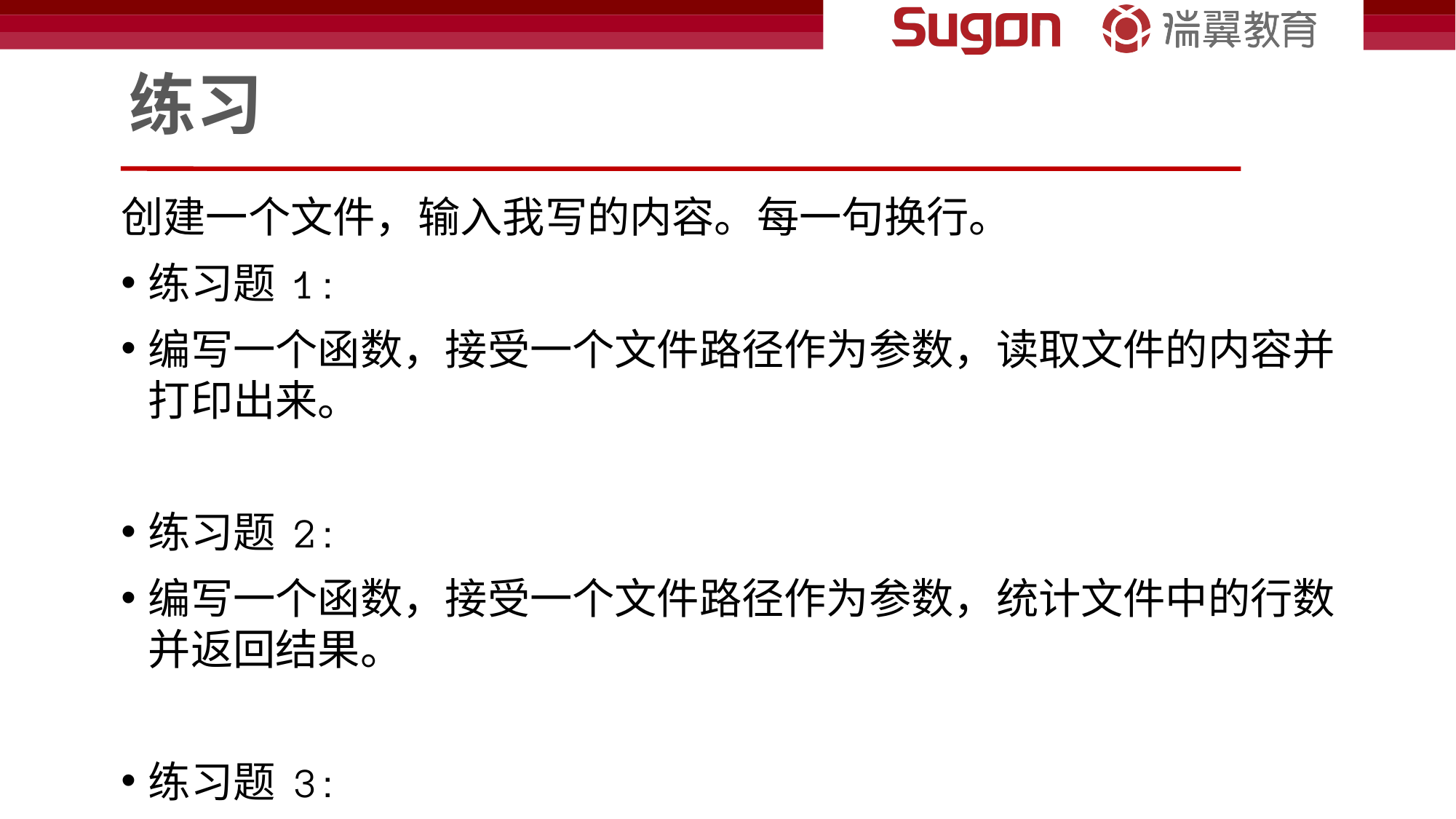

# 练习
创建一个文件，输入我写的内容。每一句换行。
练习题 1:
编写一个函数，接受一个文件路径作为参数，读取文件的内容并打印出来。

练习题 2:
编写一个函数，接受一个文件路径作为参数，统计文件中的行数并返回结果。

练习题 3:
编写一个函数，接受一个文件路径作为参数，将文件中的每一行按照逆序的方式写入到新的文本文件中。

练习题 4:
编写一个函数，接受一个CSV文件路径和一个字典作为参数，将字典中的数据按照键值对的形式写入到CSV文件中。

练习题 5:
编写一个函数，接受一个CSV文件路径作为参数，读取CSV文件的内容，并计算每一列的平均值并返回结果。

练习题 6:
编写一个函数，接受一个文件夹路径作为参数，遍历文件夹中的所有文本文件，将每个文件的内容合并到一个新的文本文件中。

请根据需要逐步解决这些练习题，从简单到难，并鼓励学生尝试并理解每个练习的解决方案。